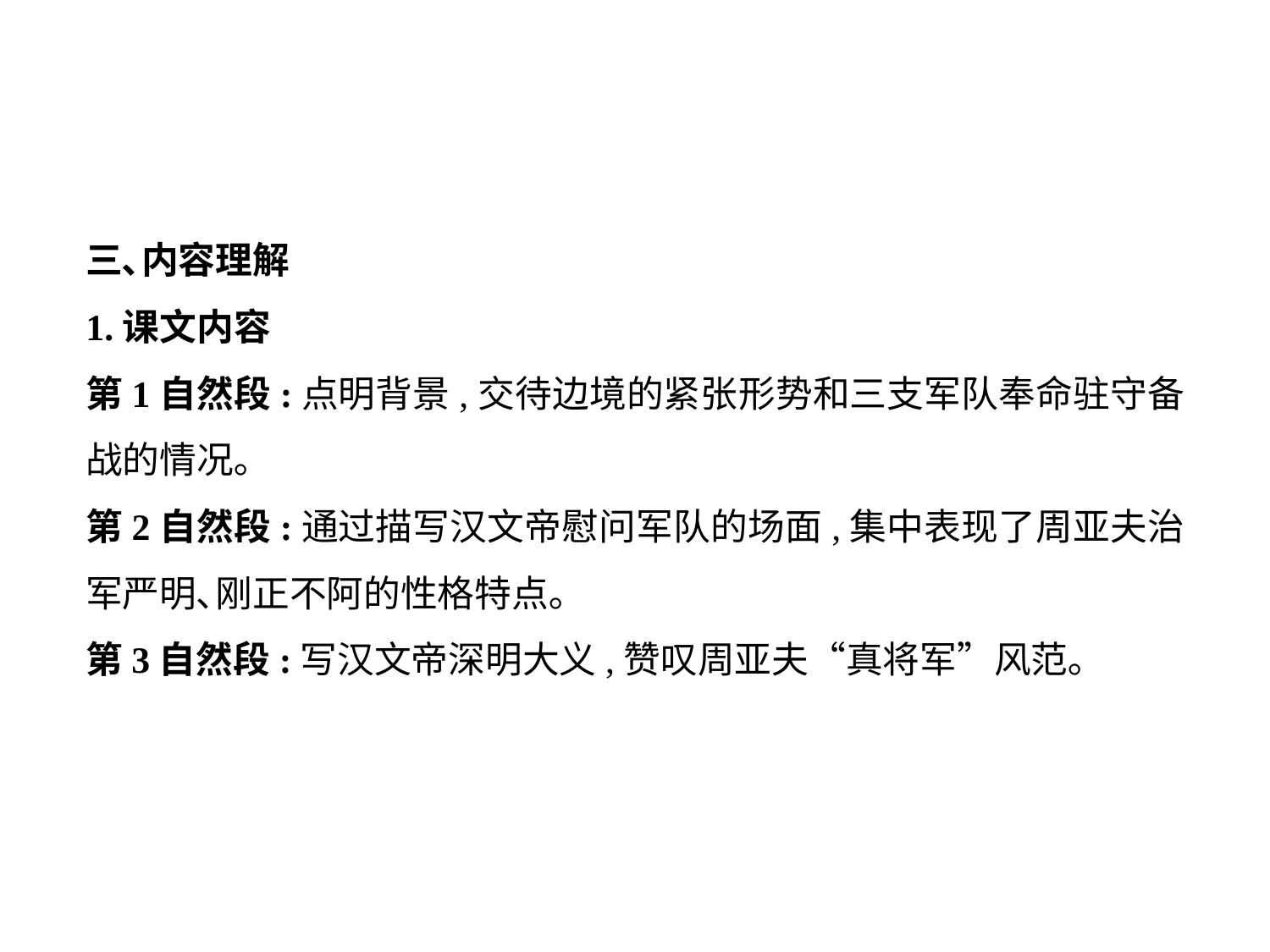

三､内容理解
1.课文内容
第1自然段:点明背景,交待边境的紧张形势和三支军队奉命驻守备战的情况｡
第2自然段:通过描写汉文帝慰问军队的场面,集中表现了周亚夫治军严明､刚正不阿的性格特点｡
第3自然段:写汉文帝深明大义,赞叹周亚夫“真将军”风范｡